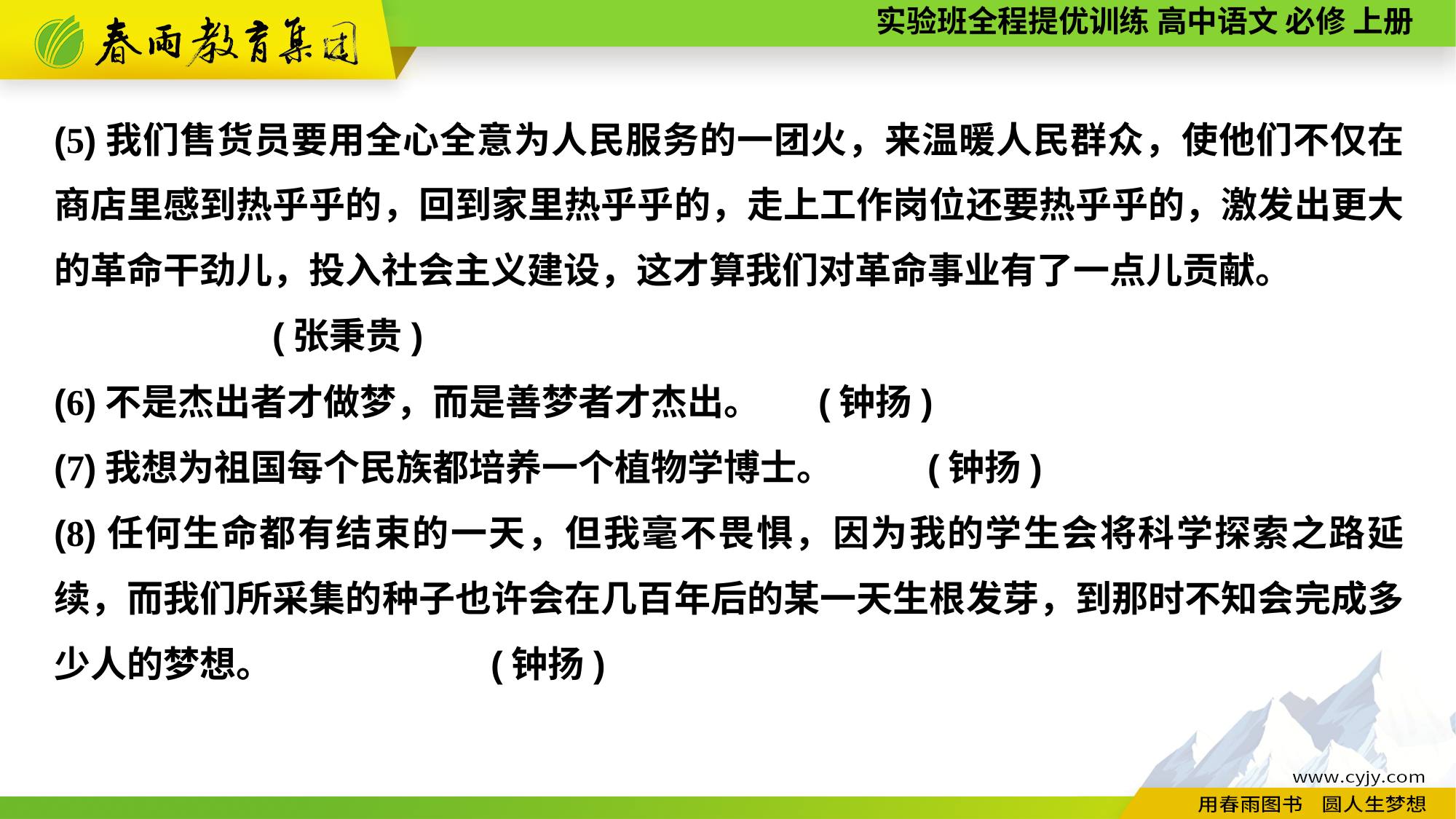

(5)我们售货员要用全心全意为人民服务的一团火，来温暖人民群众，使他们不仅在商店里感到热乎乎的，回到家里热乎乎的，走上工作岗位还要热乎乎的，激发出更大的革命干劲儿，投入社会主义建设，这才算我们对革命事业有了一点儿贡献。
		(张秉贵)
(6)不是杰出者才做梦，而是善梦者才杰出。	(钟扬)
(7)我想为祖国每个民族都培养一个植物学博士。	(钟扬)
(8)任何生命都有结束的一天，但我毫不畏惧，因为我的学生会将科学探索之路延续，而我们所采集的种子也许会在几百年后的某一天生根发芽，到那时不知会完成多少人的梦想。		(钟扬)